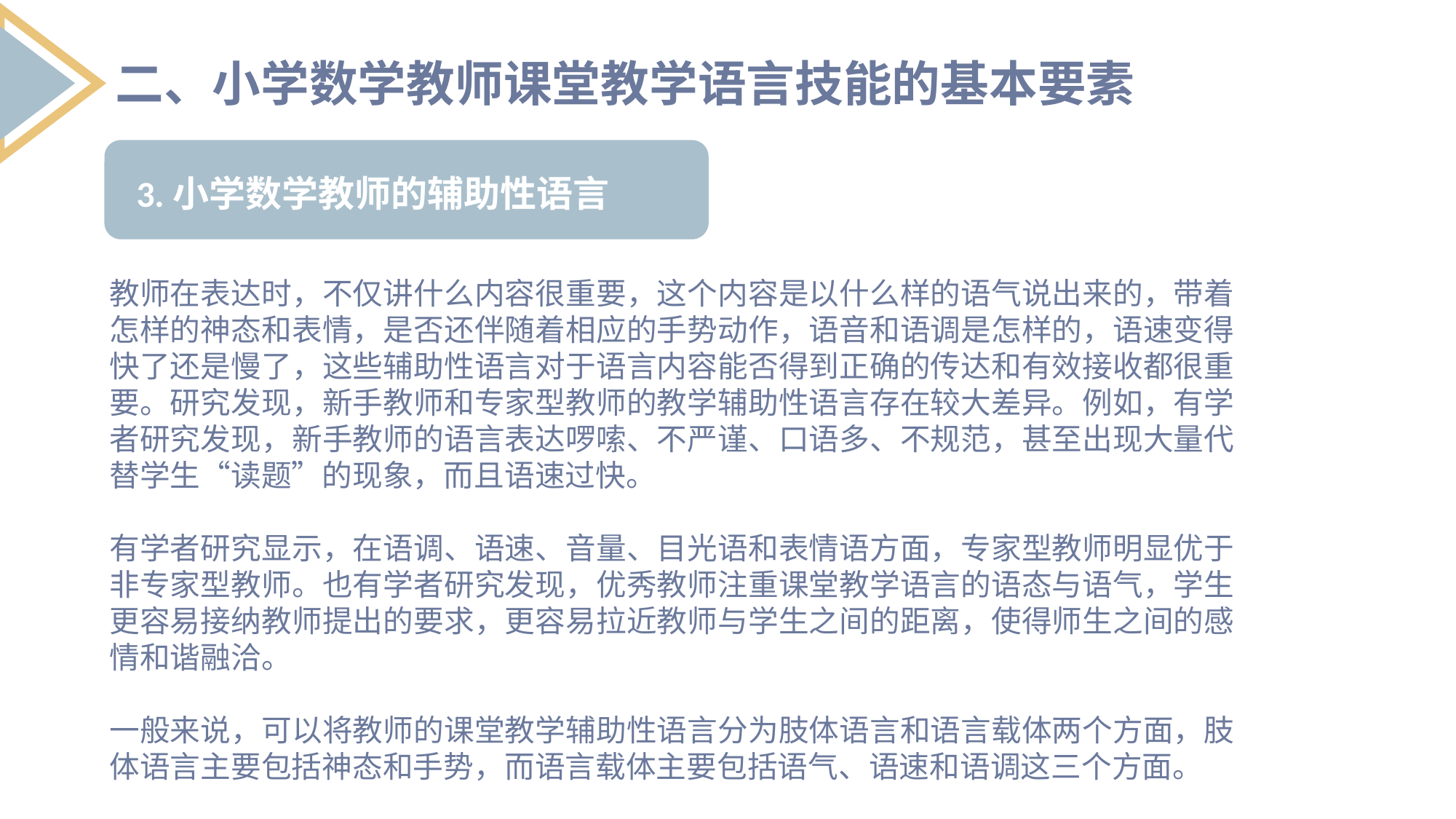

二、小学数学教师课堂教学语言技能的基本要素

3.小学数学教师的辅助性语言
教师在表达时，不仅讲什么内容很重要，这个内容是以什么样的语气说出来的，带着怎样的神态和表情，是否还伴随着相应的手势动作，语音和语调是怎样的，语速变得快了还是慢了，这些辅助性语言对于语言内容能否得到正确的传达和有效接收都很重要。研究发现，新手教师和专家型教师的教学辅助性语言存在较大差异。例如，有学者研究发现，新手教师的语言表达啰嗦、不严谨、口语多、不规范，甚至出现大量代替学生“读题”的现象，而且语速过快。

有学者研究显示，在语调、语速、音量、目光语和表情语方面，专家型教师明显优于非专家型教师。也有学者研究发现，优秀教师注重课堂教学语言的语态与语气，学生更容易接纳教师提出的要求，更容易拉近教师与学生之间的距离，使得师生之间的感情和谐融洽。

一般来说，可以将教师的课堂教学辅助性语言分为肢体语言和语言载体两个方面，肢体语言主要包括神态和手势，而语言载体主要包括语气、语速和语调这三个方面。